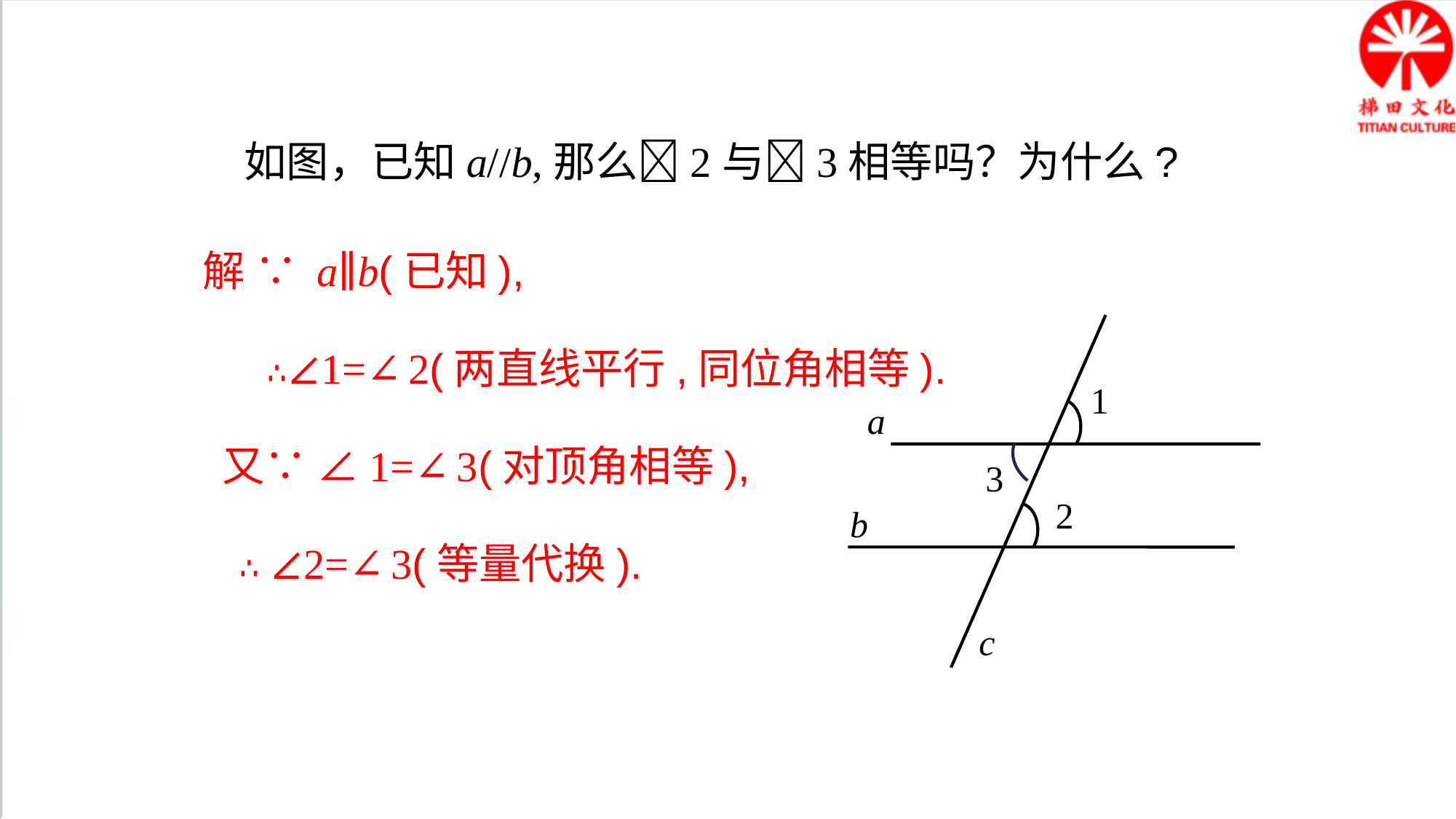

如图，已知a//b,那么∠2与∠3相等吗？为什么?
解 ∵ a∥b(已知),
      ∴∠1=∠2(两直线平行,同位角相等).
 又∵ ∠1=∠3(对顶角相等),
   ∴ ∠2=∠3(等量代换).

1
a

2
b

c

3